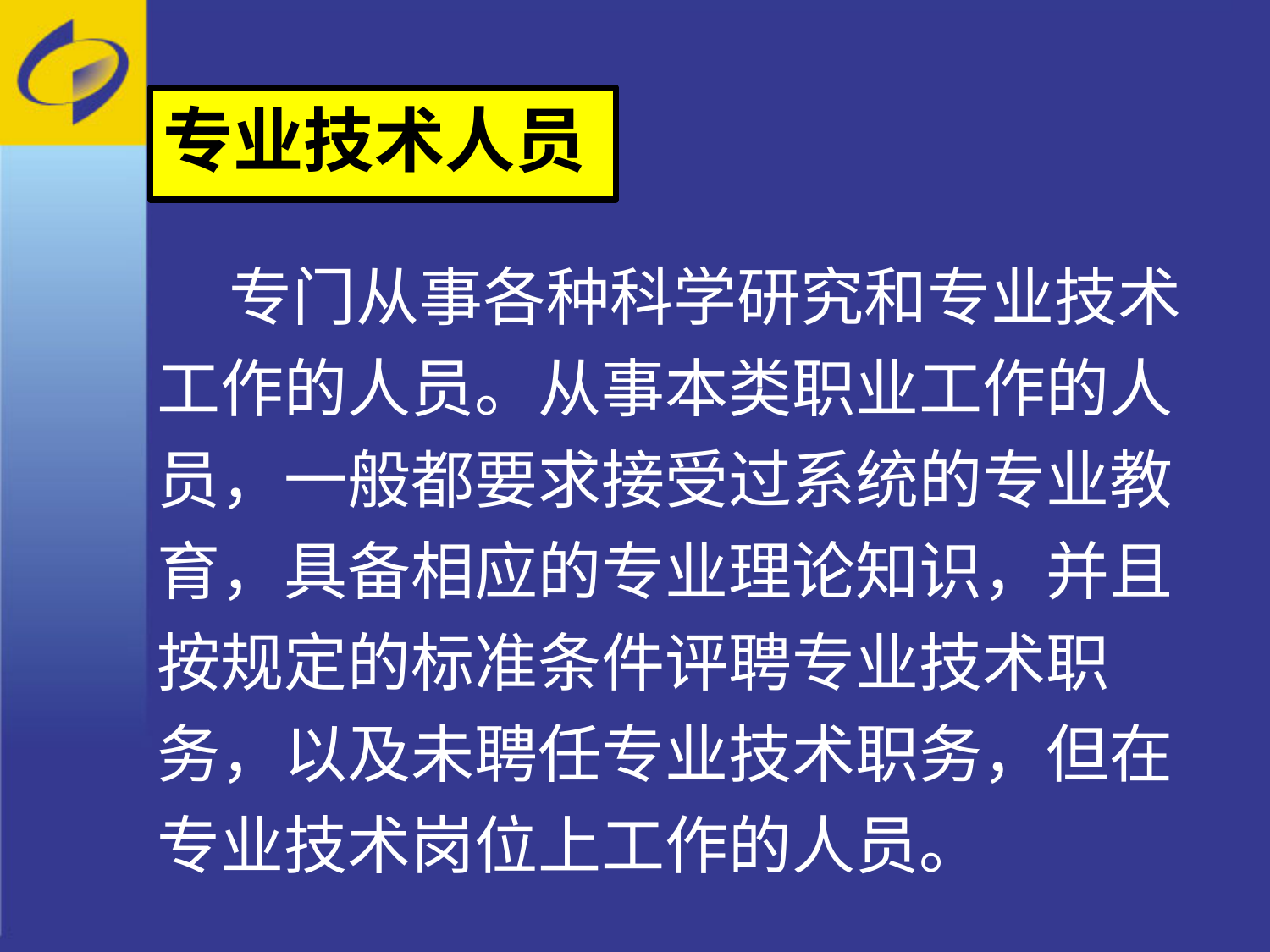

专业技术人员
    专门从事各种科学研究和专业技术工作的人员。从事本类职业工作的人员，一般都要求接受过系统的专业教育，具备相应的专业理论知识，并且按规定的标准条件评聘专业技术职务，以及未聘任专业技术职务，但在专业技术岗位上工作的人员。